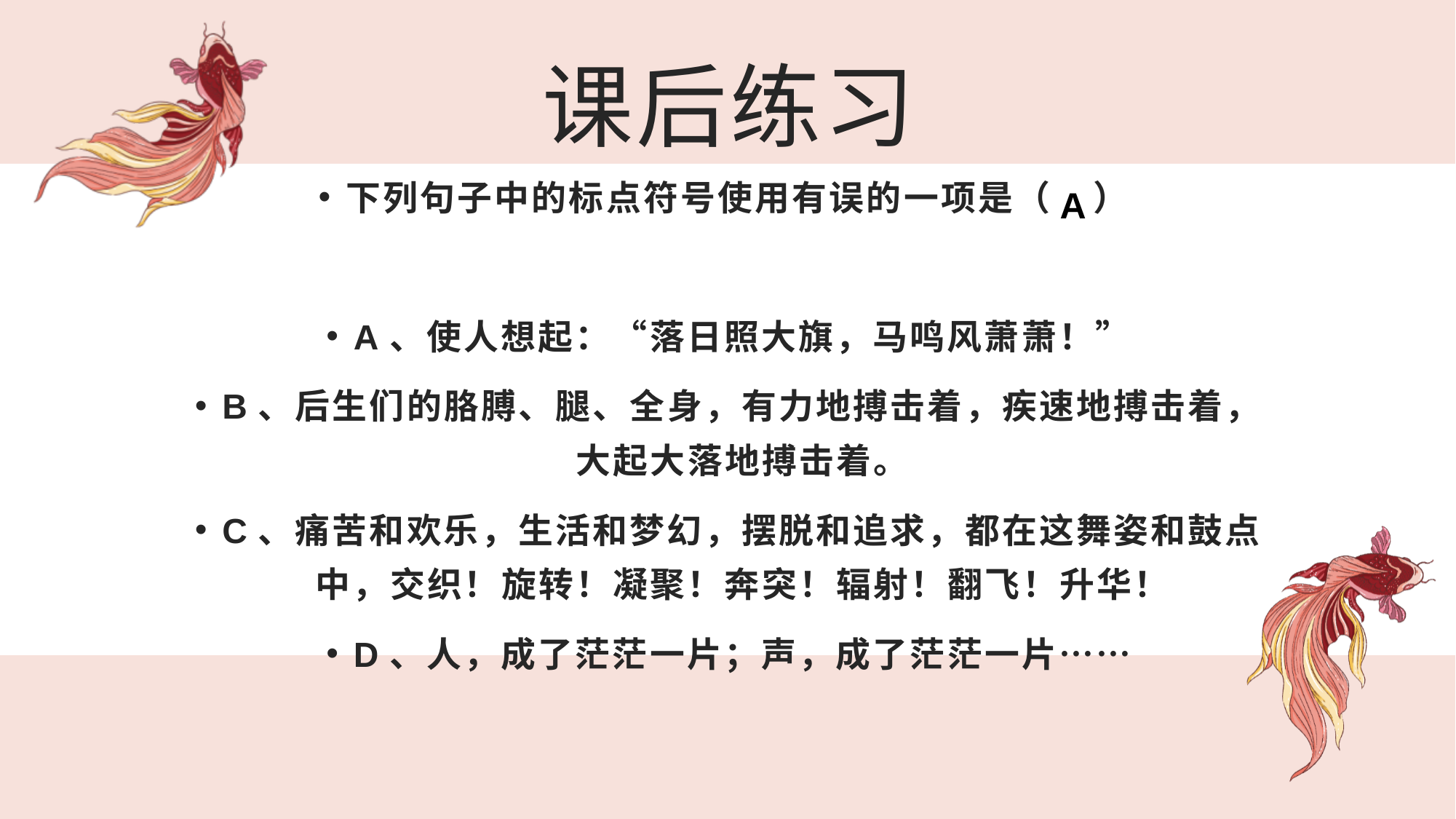

# 课后练习
下列句子中的标点符号使用有误的一项是（    ）

A、使人想起：“落日照大旗，马鸣风萧萧！”
B、后生们的胳膊、腿、全身，有力地搏击着，疾速地搏击着，大起大落地搏击着。
C、痛苦和欢乐，生活和梦幻，摆脱和追求，都在这舞姿和鼓点中，交织！旋转！凝聚！奔突！辐射！翻飞！升华！
D、人，成了茫茫一片；声，成了茫茫一片……
A